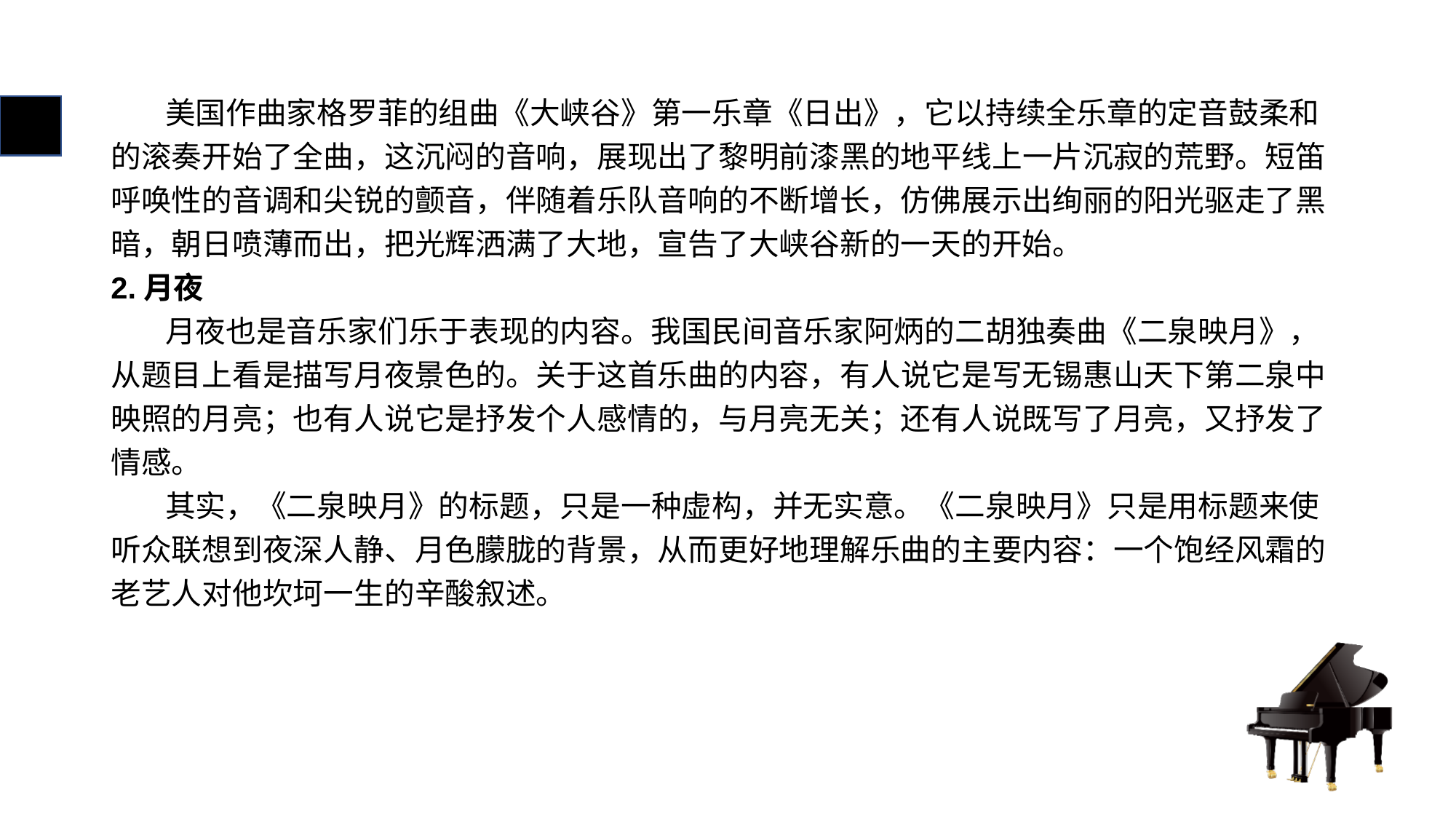

# 美国作曲家格罗菲的组曲《大峡谷》第一乐章《日出》，它以持续全乐章的定音鼓柔和的滚奏开始了全曲，这沉闷的音响，展现出了黎明前漆黑的地平线上一片沉寂的荒野。短笛呼唤性的音调和尖锐的颤音，伴随着乐队音响的不断增长，仿佛展示出绚丽的阳光驱走了黑暗，朝日喷薄而出，把光辉洒满了大地，宣告了大峡谷新的一天的开始。
2.月夜
       月夜也是音乐家们乐于表现的内容。我国民间音乐家阿炳的二胡独奏曲《二泉映月》，从题目上看是描写月夜景色的。关于这首乐曲的内容，有人说它是写无锡惠山天下第二泉中映照的月亮；也有人说它是抒发个人感情的，与月亮无关；还有人说既写了月亮，又抒发了情感。
       其实，《二泉映月》的标题，只是一种虚构，并无实意。《二泉映月》只是用标题来使听众联想到夜深人静、月色朦胧的背景，从而更好地理解乐曲的主要内容：一个饱经风霜的老艺人对他坎坷一生的辛酸叙述。